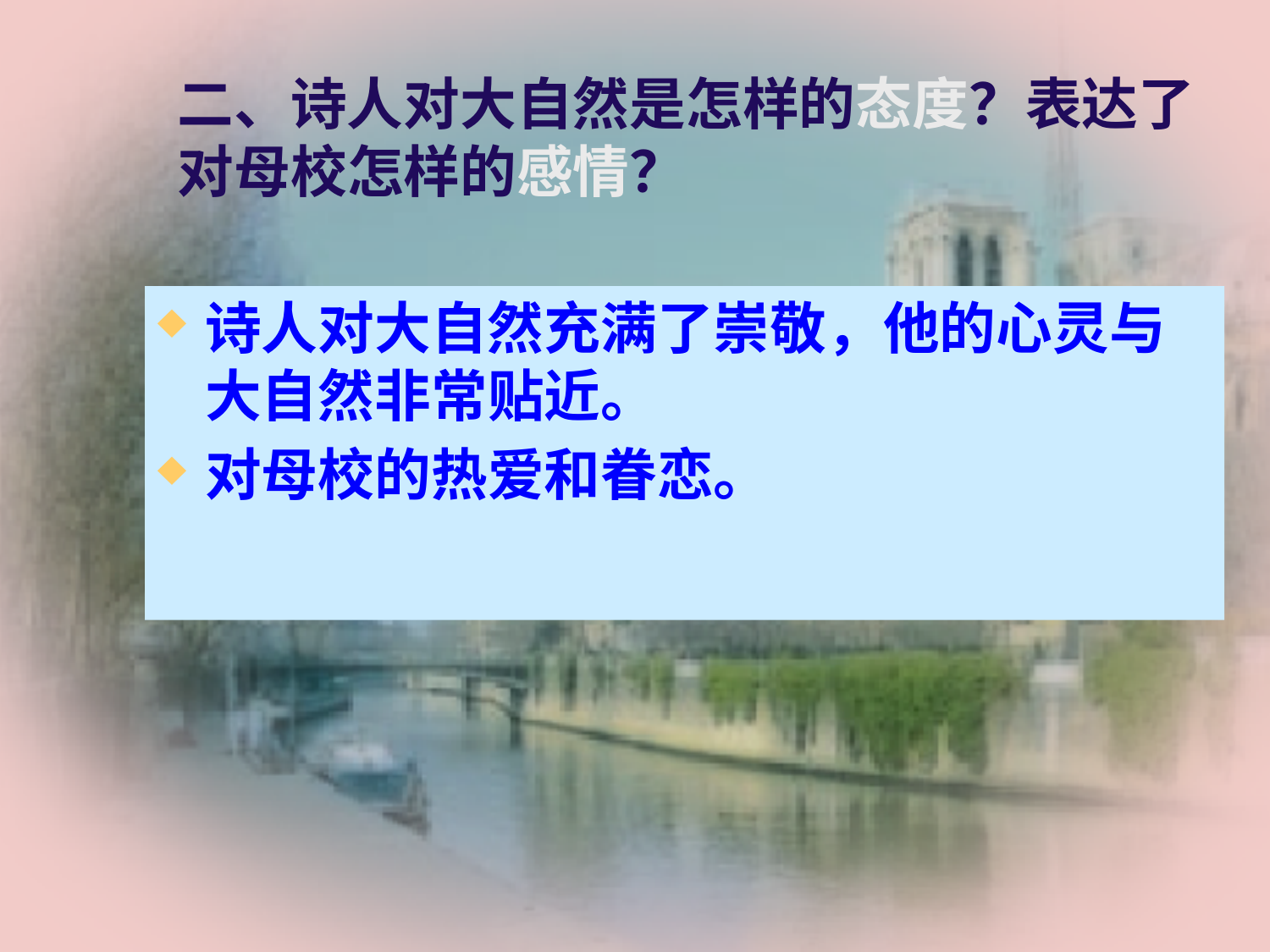

# 二、诗人对大自然是怎样的态度？表达了对母校怎样的感情？
诗人对大自然充满了崇敬，他的心灵与大自然非常贴近。
对母校的热爱和眷恋。